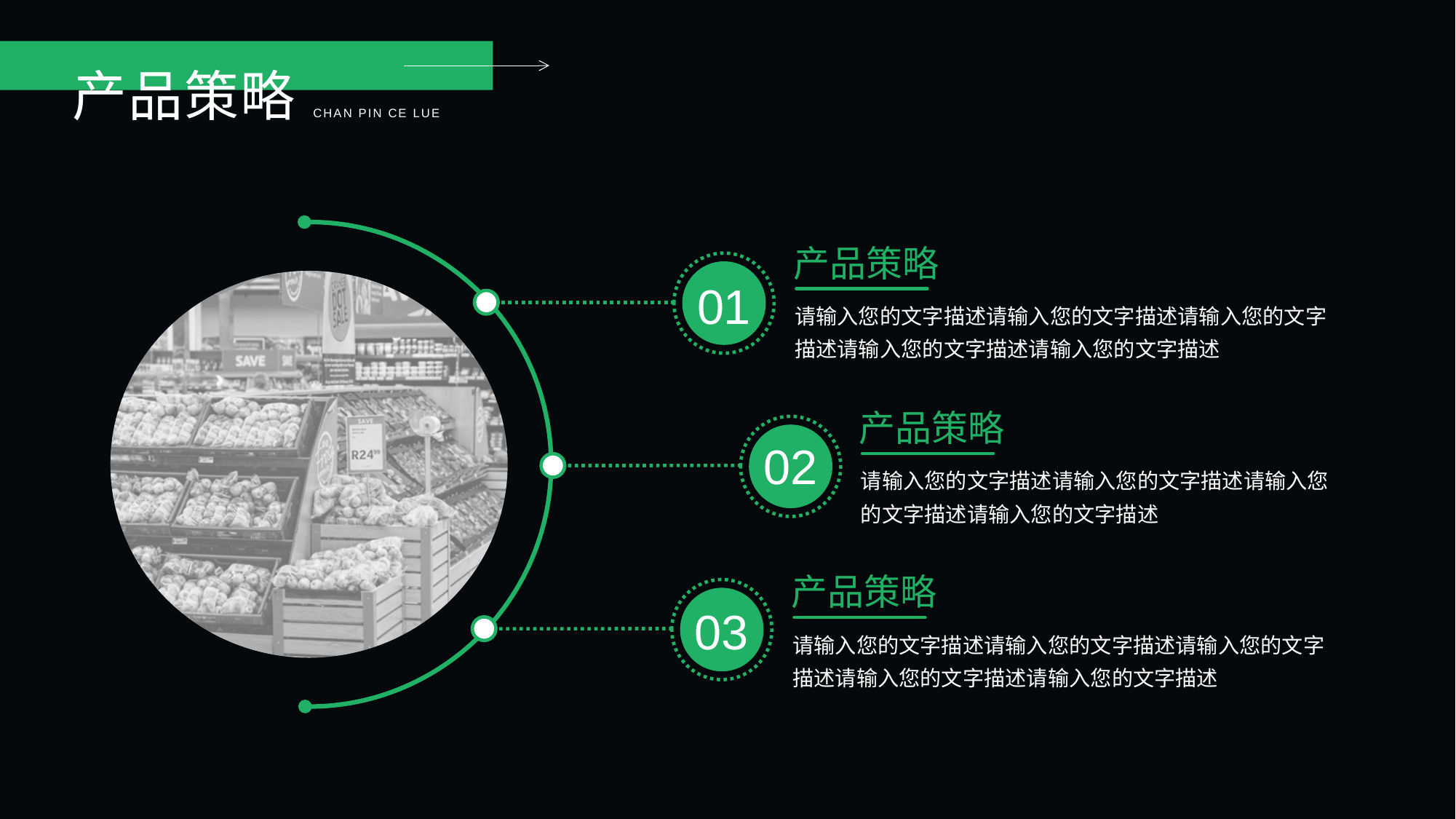

产品策略
CHAN PIN CE LUE

产品策略

01

请输入您的文字描述请输入您的文字描述请输入您的文字描述请输入您的文字描述请输入您的文字描述
产品策略

02

请输入您的文字描述请输入您的文字描述请输入您的文字描述请输入您的文字描述
产品策略

03

请输入您的文字描述请输入您的文字描述请输入您的文字描述请输入您的文字描述请输入您的文字描述